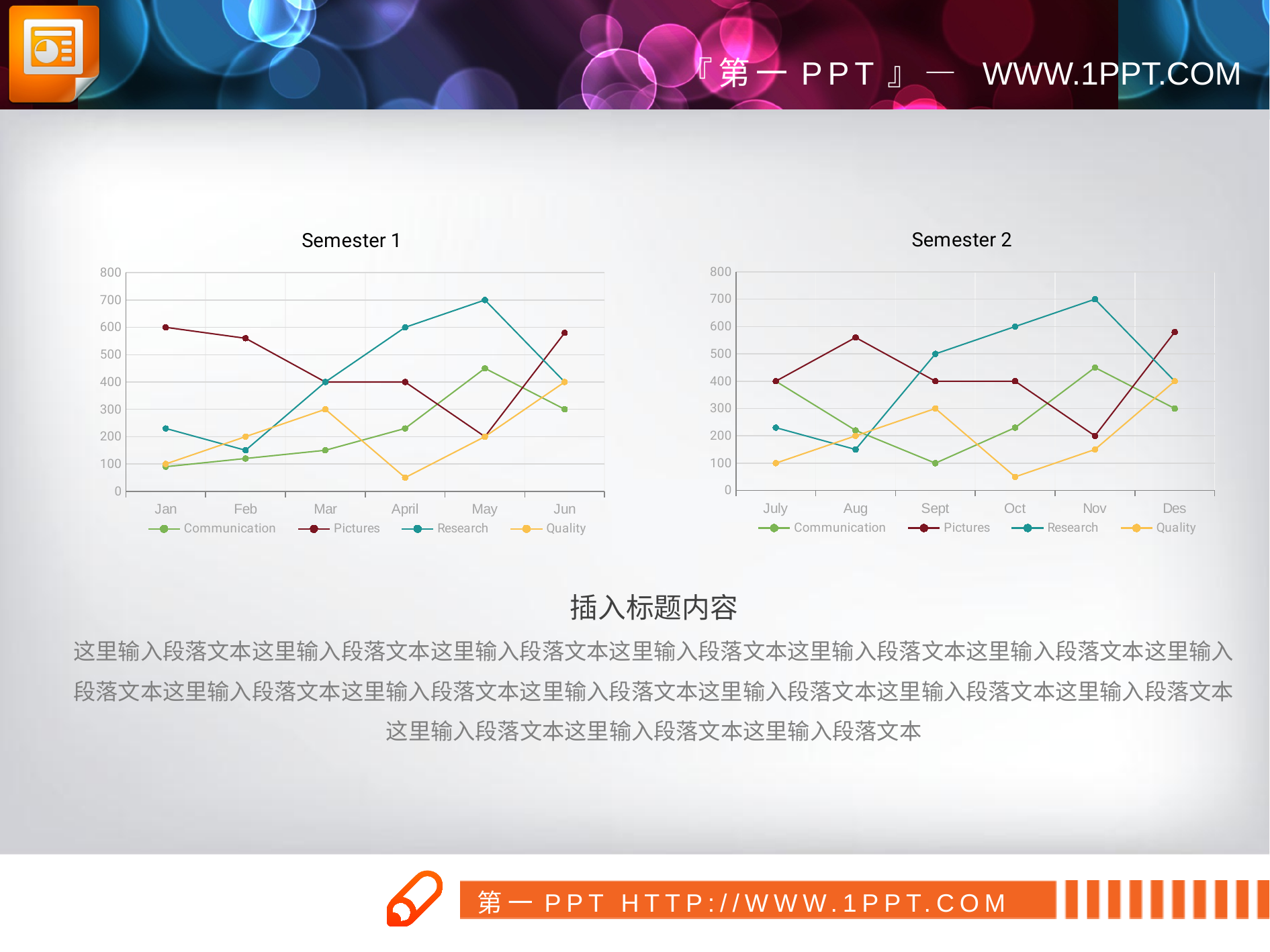

### Chart: Semester 2

| Category | Communication | Pictures | Research | Quality |
|---|---|---|---|---|
| July | 400.0 | 400.0 | 230.0 | 100.0 |
| Aug | 220.0 | 560.0 | 150.0 | 200.0 |
| Sept | 100.0 | 400.0 | 500.0 | 300.0 |
| Oct | 230.0 | 400.0 | 600.0 | 50.0 |
| Nov | 450.0 | 200.0 | 700.0 | 150.0 |
| Des | 300.0 | 580.0 | 400.0 | 400.0 |

### Chart: Semester 1

| Category | Communication | Pictures | Research | Quality |
|---|---|---|---|---|
| Jan | 90.0 | 600.0 | 230.0 | 100.0 |
| Feb | 120.0 | 560.0 | 150.0 | 200.0 |
| Mar | 150.0 | 400.0 | 400.0 | 300.0 |
| April | 230.0 | 400.0 | 600.0 | 50.0 |
| May | 450.0 | 200.0 | 700.0 | 200.0 |
| Jun | 300.0 | 580.0 | 400.0 | 400.0 |
插入标题内容
这里输入段落文本这里输入段落文本这里输入段落文本这里输入段落文本这里输入段落文本这里输入段落文本这里输入段落文本这里输入段落文本这里输入段落文本这里输入段落文本这里输入段落文本这里输入段落文本这里输入段落文本这里输入段落文本这里输入段落文本这里输入段落文本